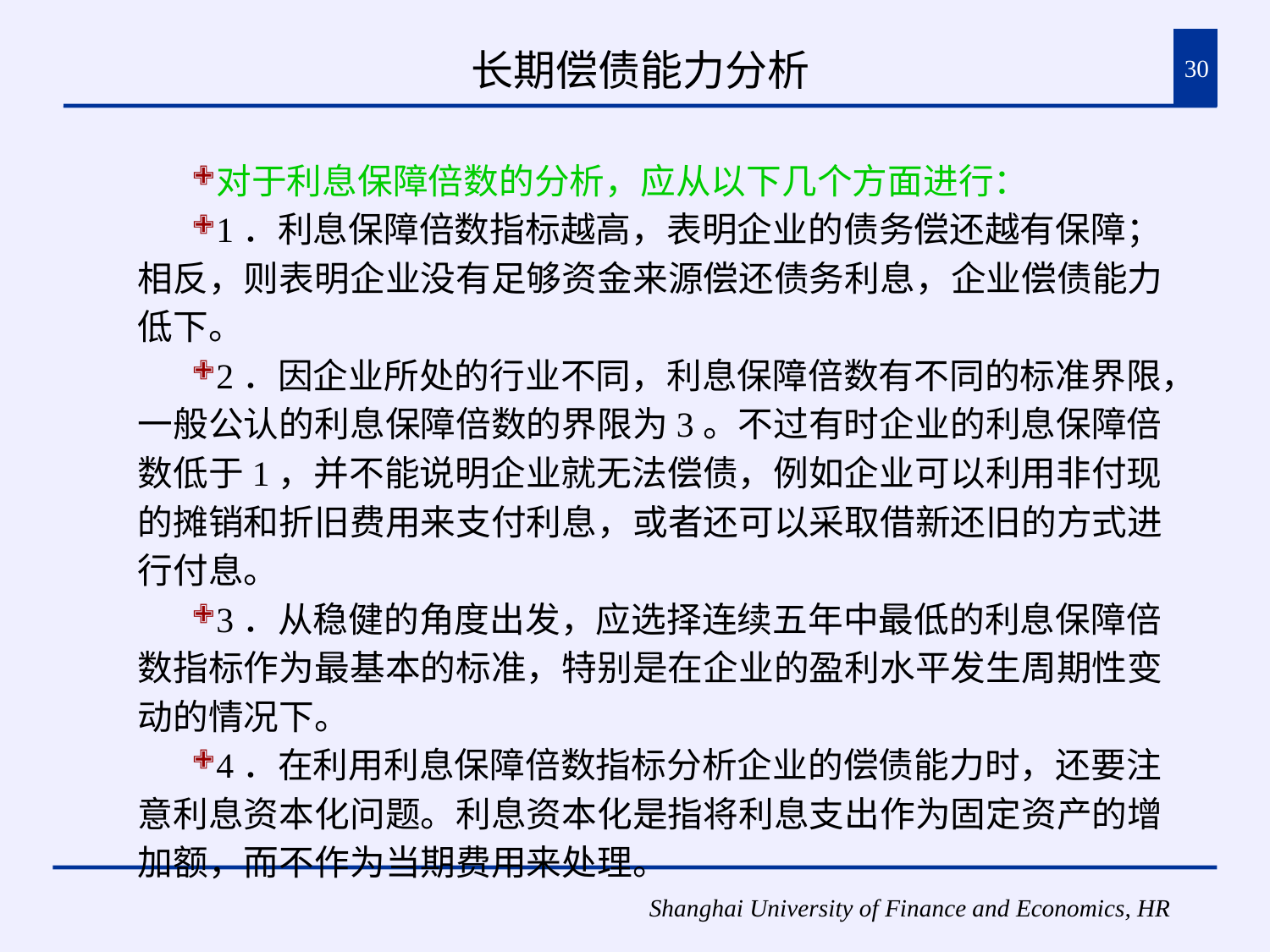

# 长期偿债能力分析
30
对于利息保障倍数的分析，应从以下几个方面进行：
1．利息保障倍数指标越高，表明企业的债务偿还越有保障；相反，则表明企业没有足够资金来源偿还债务利息，企业偿债能力低下。
2．因企业所处的行业不同，利息保障倍数有不同的标准界限，一般公认的利息保障倍数的界限为3。不过有时企业的利息保障倍数低于1，并不能说明企业就无法偿债，例如企业可以利用非付现的摊销和折旧费用来支付利息，或者还可以采取借新还旧的方式进行付息。
3．从稳健的角度出发，应选择连续五年中最低的利息保障倍数指标作为最基本的标准，特别是在企业的盈利水平发生周期性变动的情况下。
4．在利用利息保障倍数指标分析企业的偿债能力时，还要注意利息资本化问题。利息资本化是指将利息支出作为固定资产的增加额，而不作为当期费用来处理。